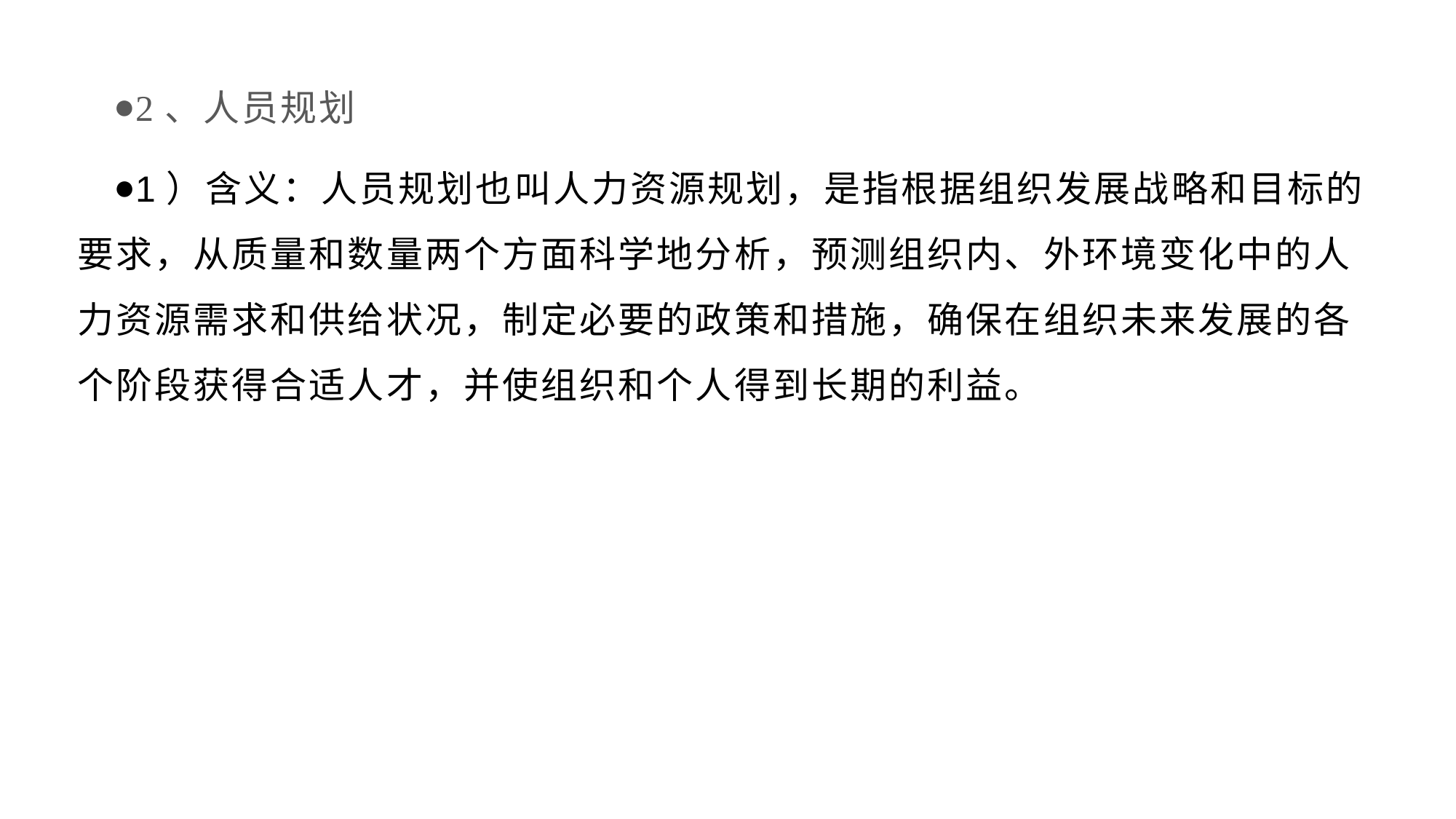

2、人员规划
1）含义：人员规划也叫人力资源规划，是指根据组织发展战略和目标的要求，从质量和数量两个方面科学地分析，预测组织内、外环境变化中的人力资源需求和供给状况，制定必要的政策和措施，确保在组织未来发展的各个阶段获得合适人才，并使组织和个人得到长期的利益。
5